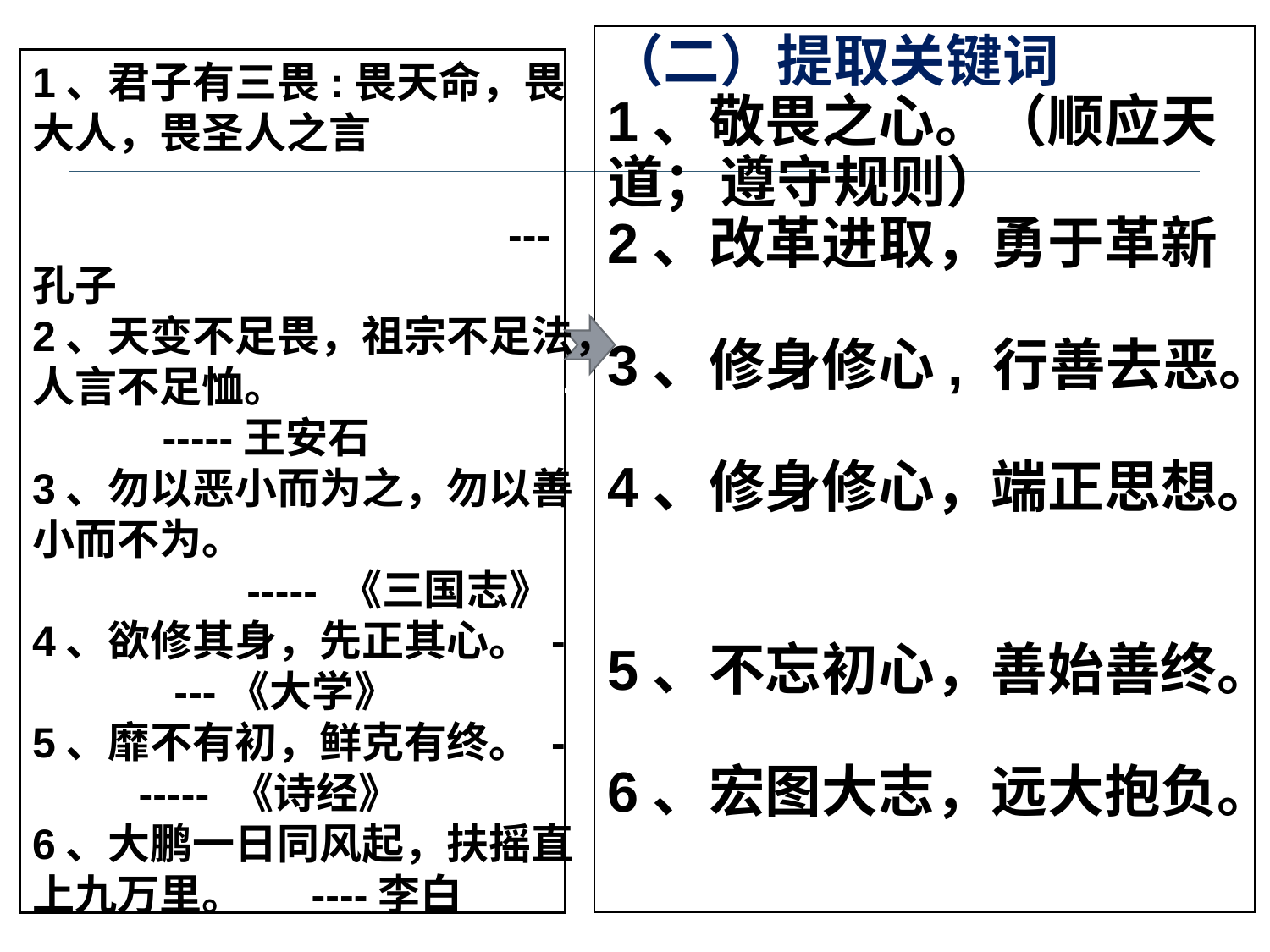

（二）提取关键词
1、敬畏之心。（顺应天道；遵守规则）
2、改革进取，勇于革新

3、修身修心, 行善去恶。
4、修身修心，端正思想。

5、不忘初心，善始善终。
6、宏图大志，远大抱负。

1、君子有三畏:畏天命，畏大人，畏圣人之言                                                                          -                           -                ---孔子
2、天变不足畏，祖宗不足法，人言不足恤。                            -            -----王安石
3、勿以恶小而为之，勿以善小而不为。                                              -        ----- 《三国志》
4、欲修其身，先正其心。 --             ---《大学》
5、靡不有初，鲜克有终。 --          ----- 《诗经》
6、大鹏一日同风起，扶摇直上九万里。      ----李白